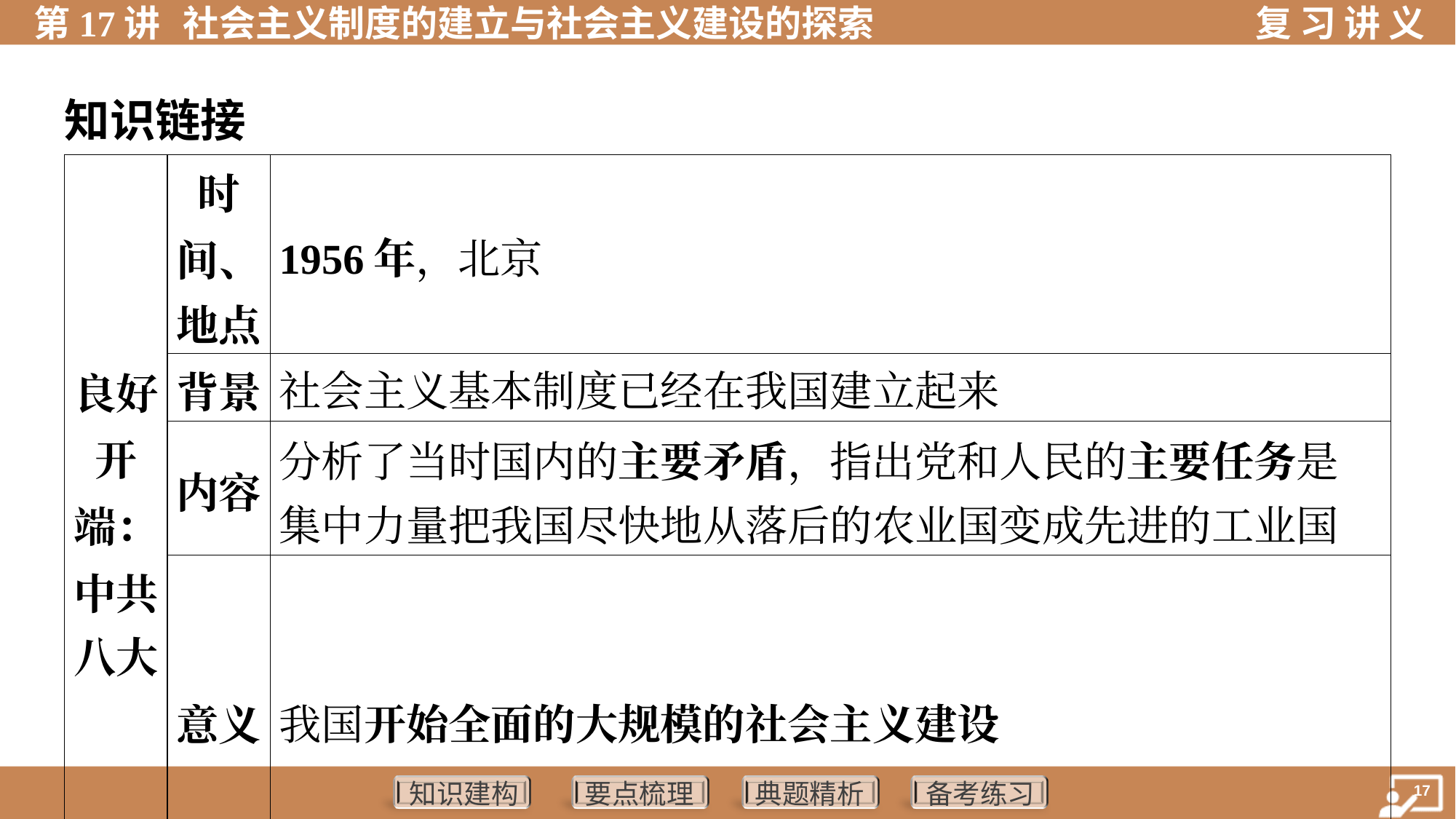

知识链接
| 良好 开 端： 中共 八大 | 时 间、 地点 | 1956年，北京 |  |
| --- | --- | --- | --- |
|  | 背景 | 社会主义基本制度已经在我国建立起来 |  |
|  | 内容 | 分析了当时国内的主要矛盾，指出党和人民的主要任务是 集中力量把我国尽快地从落后的农业国变成先进的工业国 |  |
|  | 意义 | 我国开始全面的大规模的社会主义建设 |  |